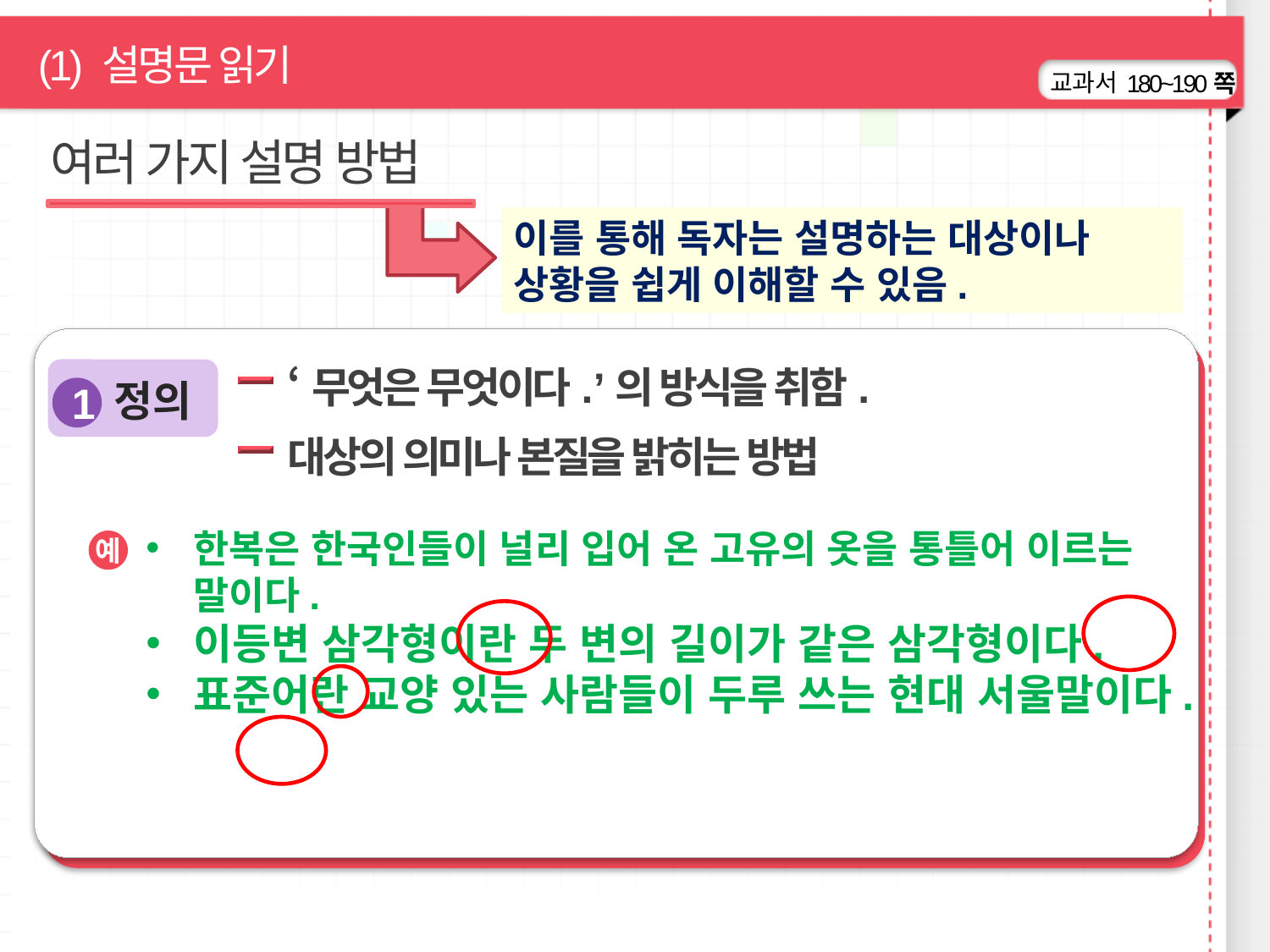

(1) 설명문 읽기
180~190쪽
여러 가지 설명 방법

이를 통해 독자는 설명하는 대상이나 상황을 쉽게 이해할 수 있음.

‘무엇은 무엇이다.’의 방식을 취함.
대상의 의미나 본질을 밝히는 방법

정의
1
한복은 한국인들이 널리 입어 온 고유의 옷을 통틀어 이르는 말이다.
이등변 삼각형이란 두 변의 길이가 같은 삼각형이다.
표준어란 교양 있는 사람들이 두루 쓰는 현대 서울말이다.

예